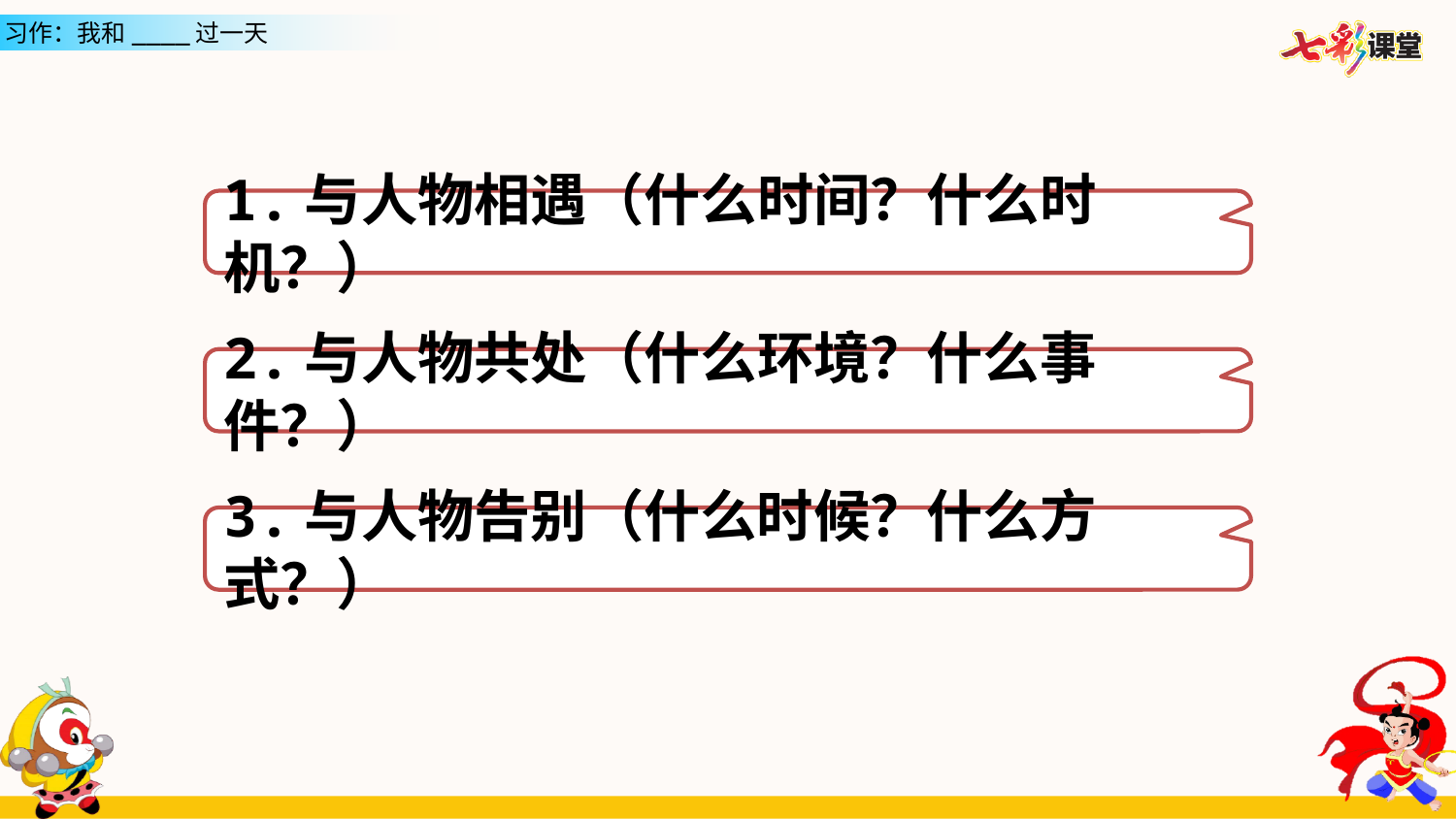

1.与人物相遇（什么时间？什么时机？）
2.与人物共处（什么环境？什么事件？）
3.与人物告别（什么时候？什么方式？）